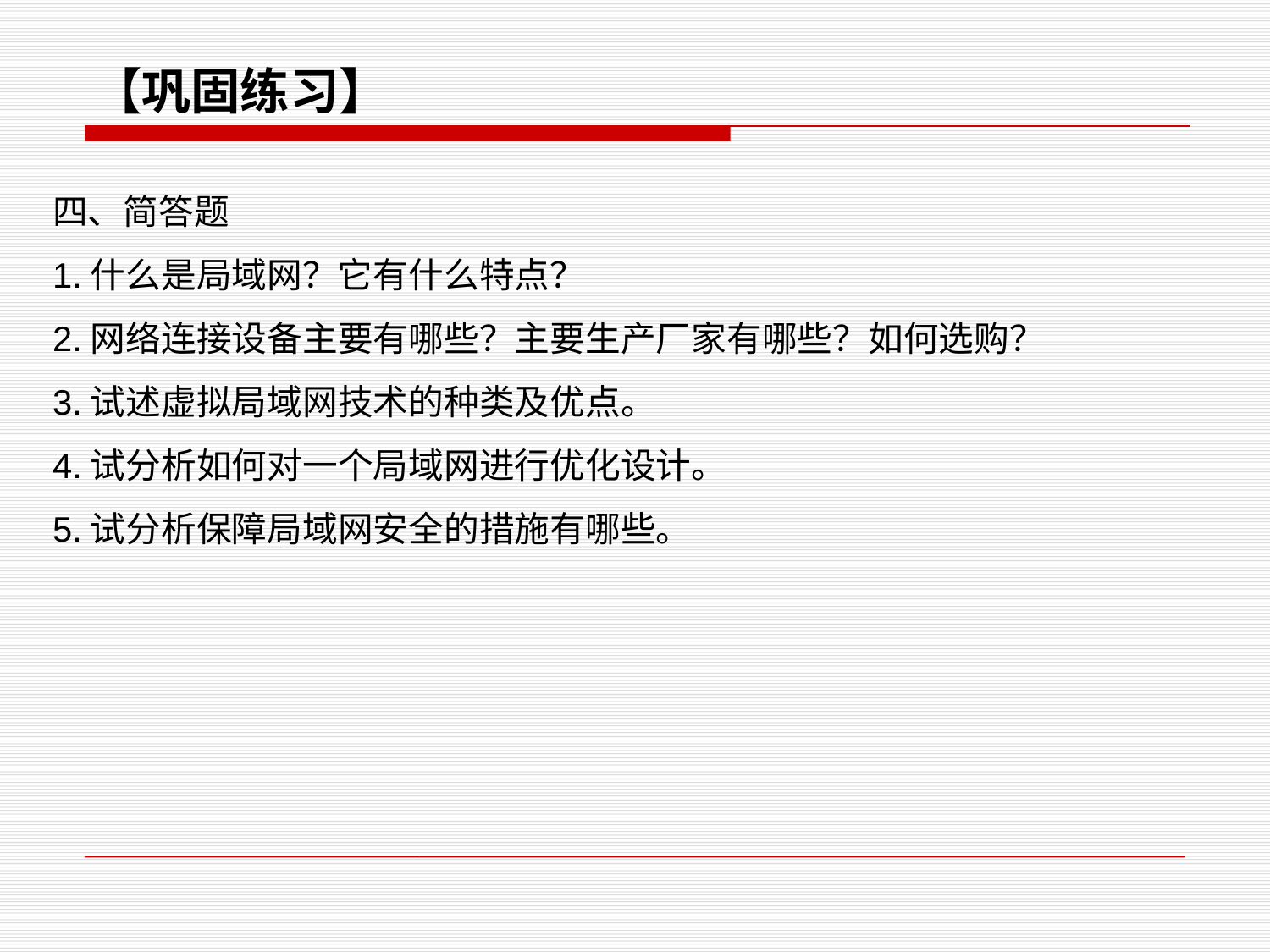

【巩固练习】
四、简答题
1.什么是局域网？它有什么特点？
2.网络连接设备主要有哪些？主要生产厂家有哪些？如何选购？
3.试述虚拟局域网技术的种类及优点。
4.试分析如何对一个局域网进行优化设计。
5.试分析保障局域网安全的措施有哪些。

129